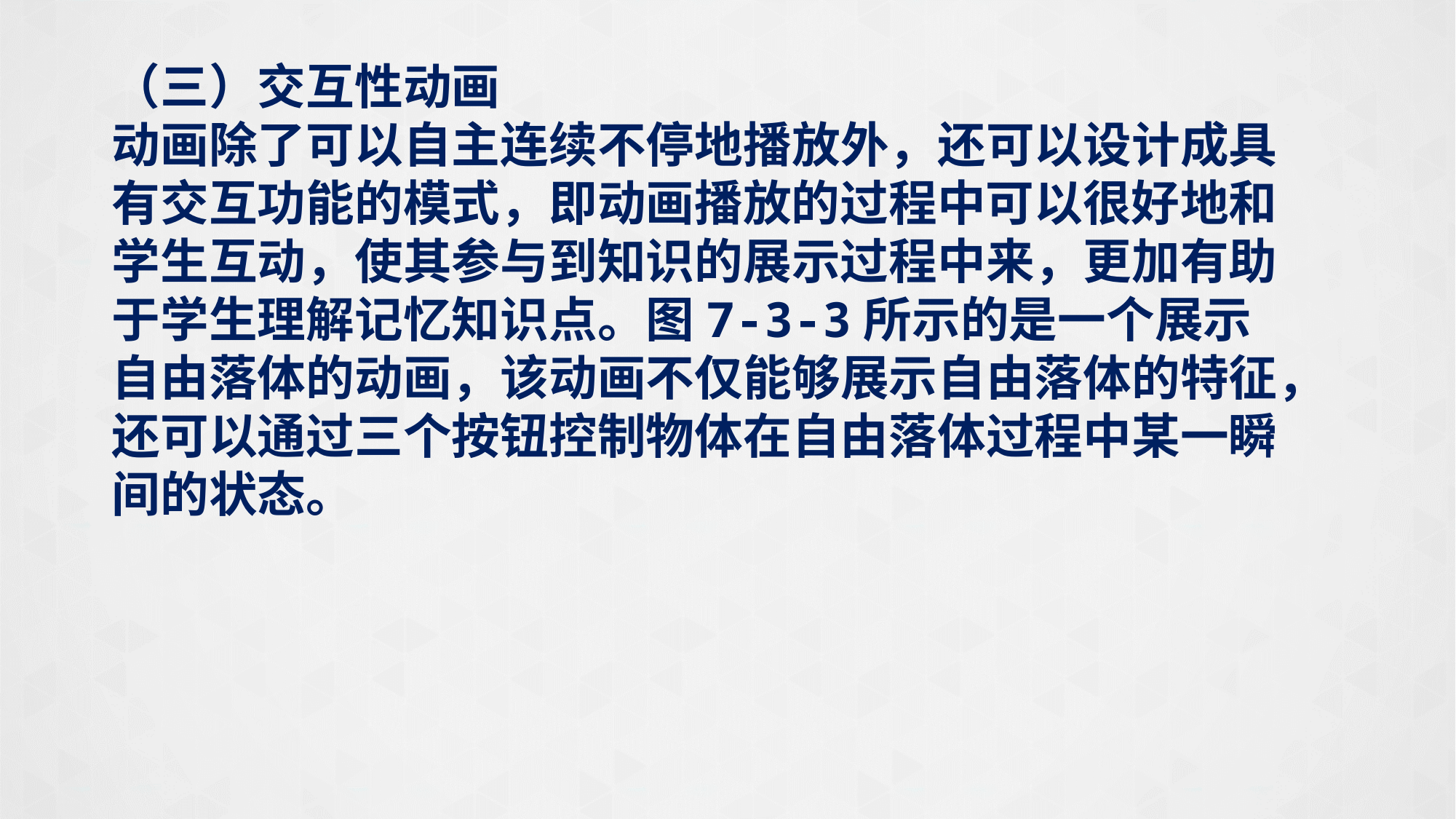

（三）交互性动画
动画除了可以自主连续不停地播放外，还可以设计成具有交互功能的模式，即动画播放的过程中可以很好地和学生互动，使其参与到知识的展示过程中来，更加有助于学生理解记忆知识点。图7-3-3所示的是一个展示自由落体的动画，该动画不仅能够展示自由落体的特征，还可以通过三个按钮控制物体在自由落体过程中某一瞬间的状态。